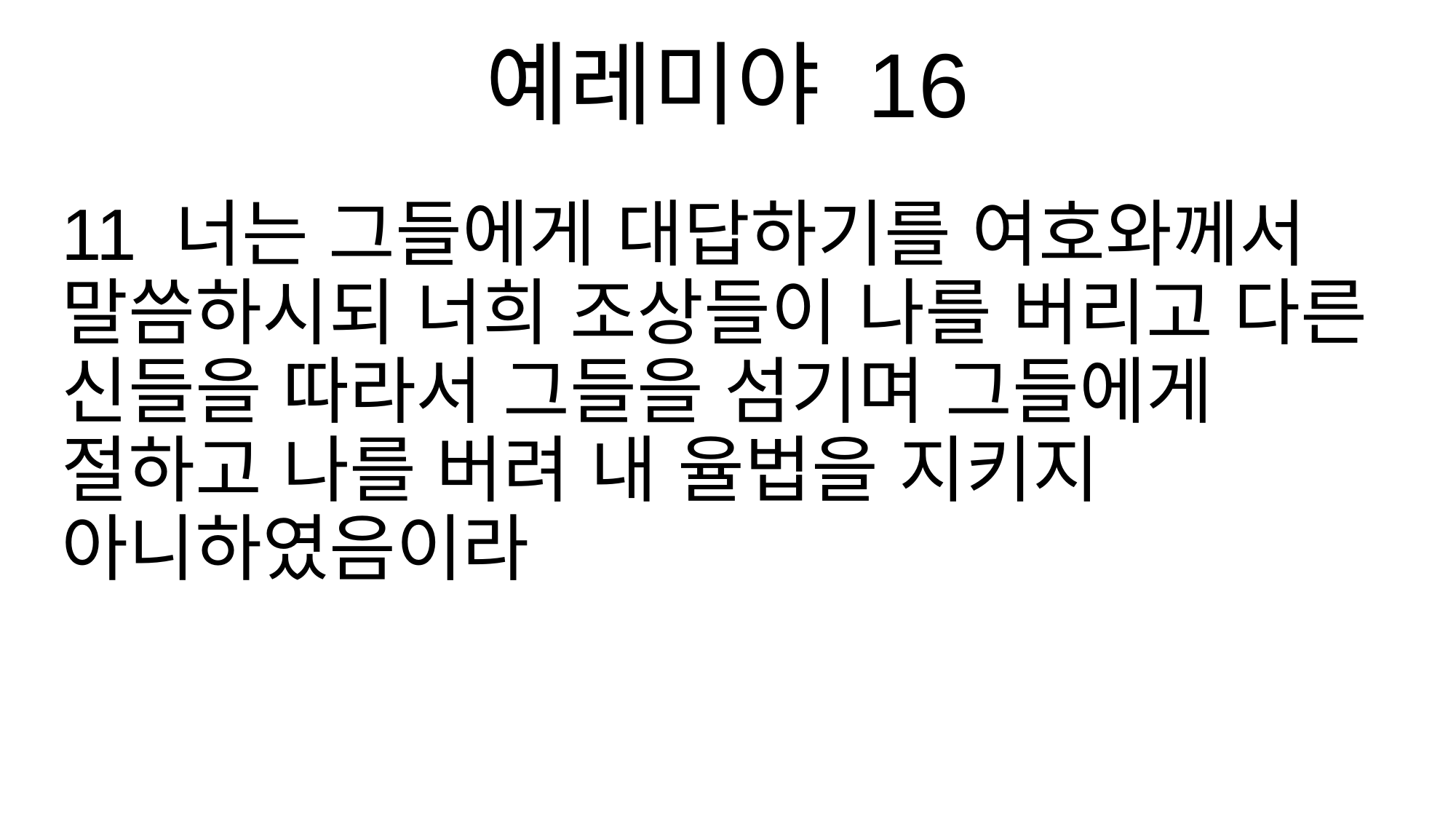

예레미야 16
11 너는 그들에게 대답하기를 여호와께서 말씀하시되 너희 조상들이 나를 버리고 다른 신들을 따라서 그들을 섬기며 그들에게 절하고 나를 버려 내 율법을 지키지 아니하였음이라